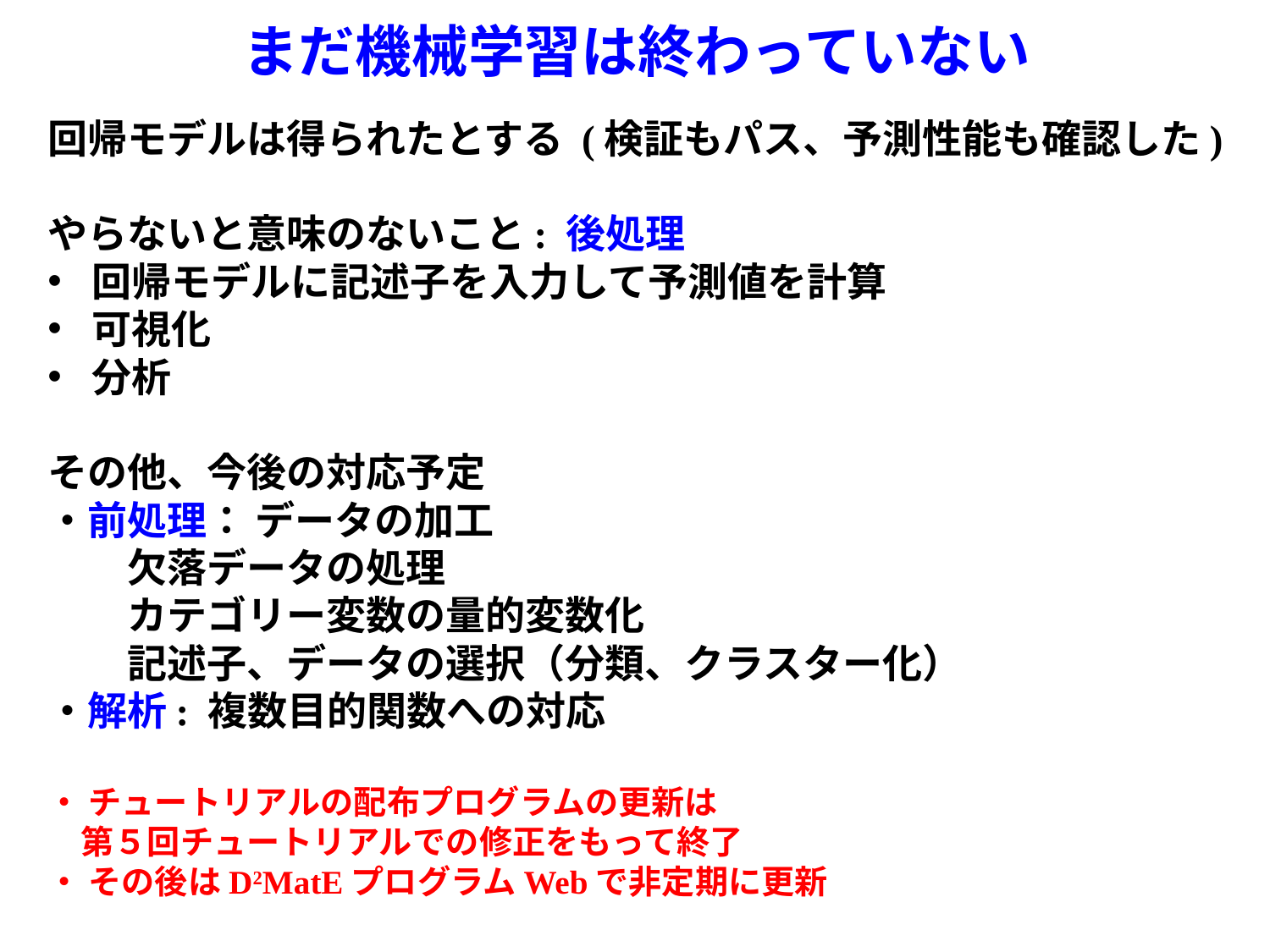

まだ機械学習は終わっていない
回帰モデルは得られたとする (検証もパス、予測性能も確認した)

やらないと意味のないこと: 後処理
回帰モデルに記述子を入力して予測値を計算
可視化
分析

その他、今後の対応予定
・前処理： データの加工
　　欠落データの処理
　　カテゴリー変数の量的変数化
　　記述子、データの選択（分類、クラスター化）
・解析: 複数目的関数への対応

・ チュートリアルの配布プログラムの更新は
　第５回チュートリアルでの修正をもって終了
・ その後はD2MatEプログラムWebで非定期に更新